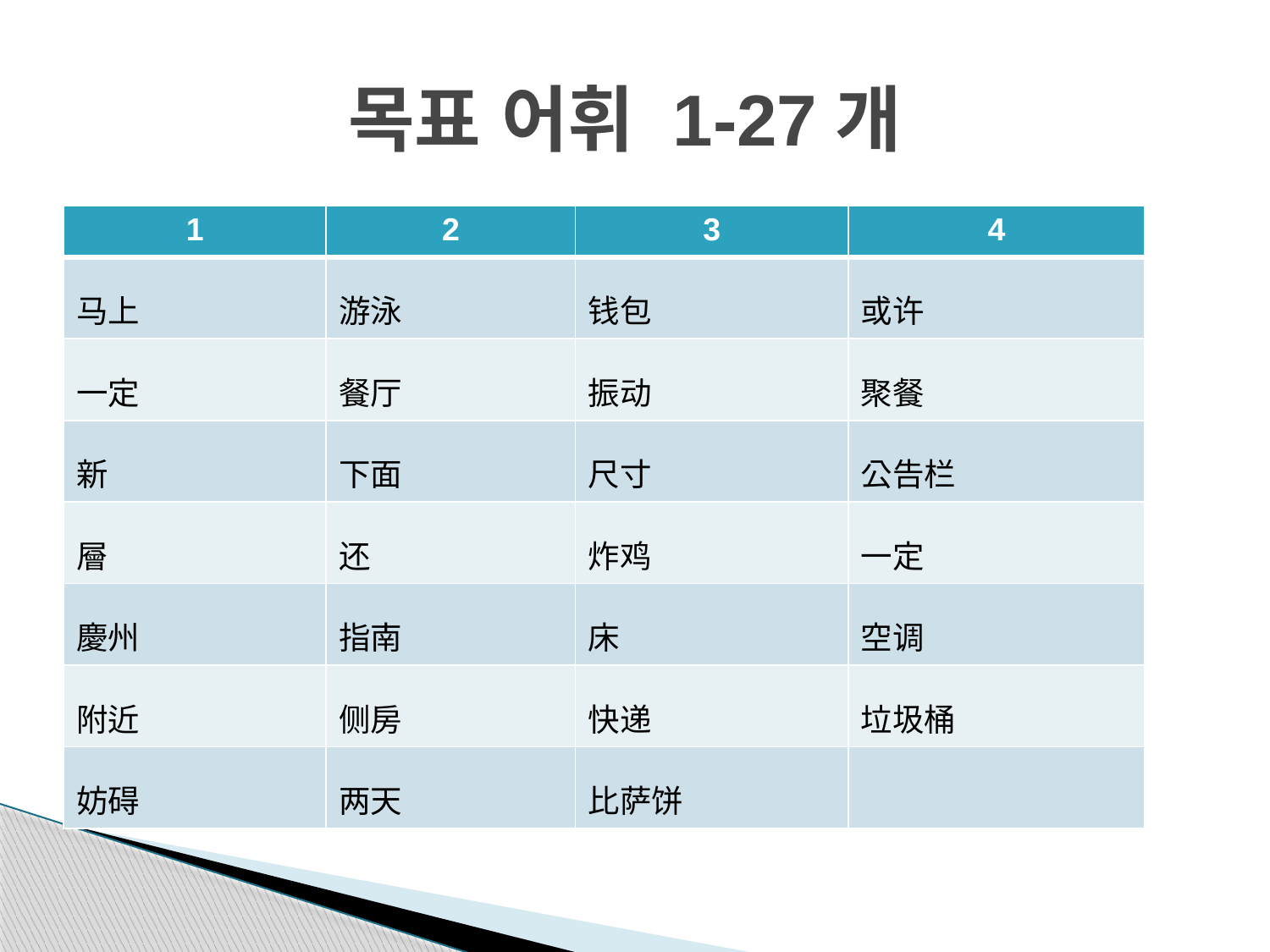

# 목표 어휘 1-27개
| 1 | 2 | 3 | 4 |
| --- | --- | --- | --- |
| 马上 | 游泳 | 钱包 | 或许 |
| 一定 | 餐厅 | 振动 | 聚餐 |
| 新 | 下面 | 尺寸 | 公告栏 |
| 層 | 还 | 炸鸡 | 一定 |
| 慶州 | 指南 | 床 | 空调 |
| 附近 | 侧房 | 快递 | 垃圾桶 |
| 妨碍 | 两天 | 比萨饼 |  |